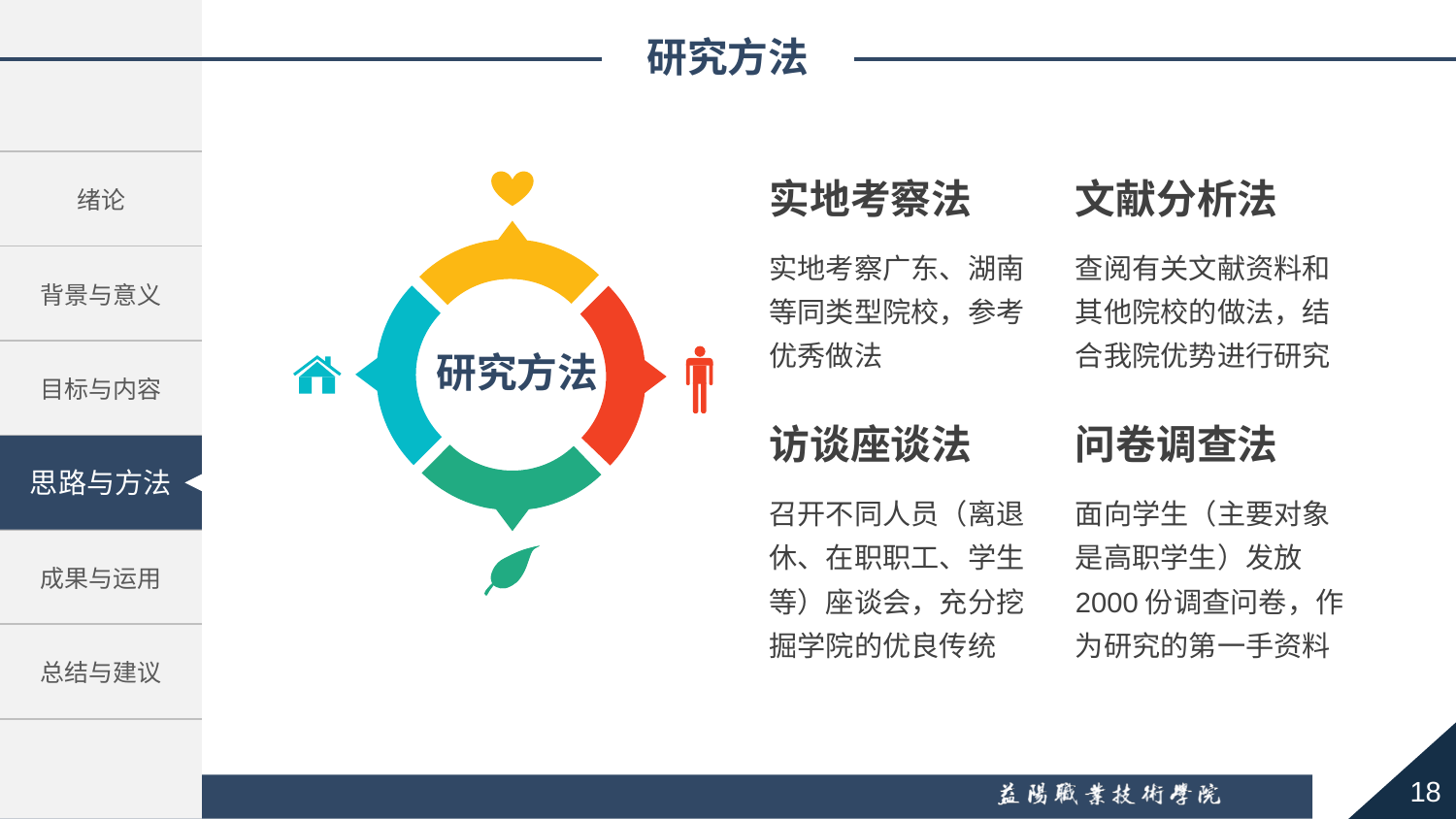

研究方法
实地考察法
文献分析法

实地考察广东、湖南等同类型院校，参考优秀做法
查阅有关文献资料和其他院校的做法，结合我院优势进行研究

研究方法

访谈座谈法
问卷调查法
召开不同人员（离退休、在职职工、学生等）座谈会，充分挖掘学院的优良传统
面向学生（主要对象是高职学生）发放2000份调查问卷，作为研究的第一手资料